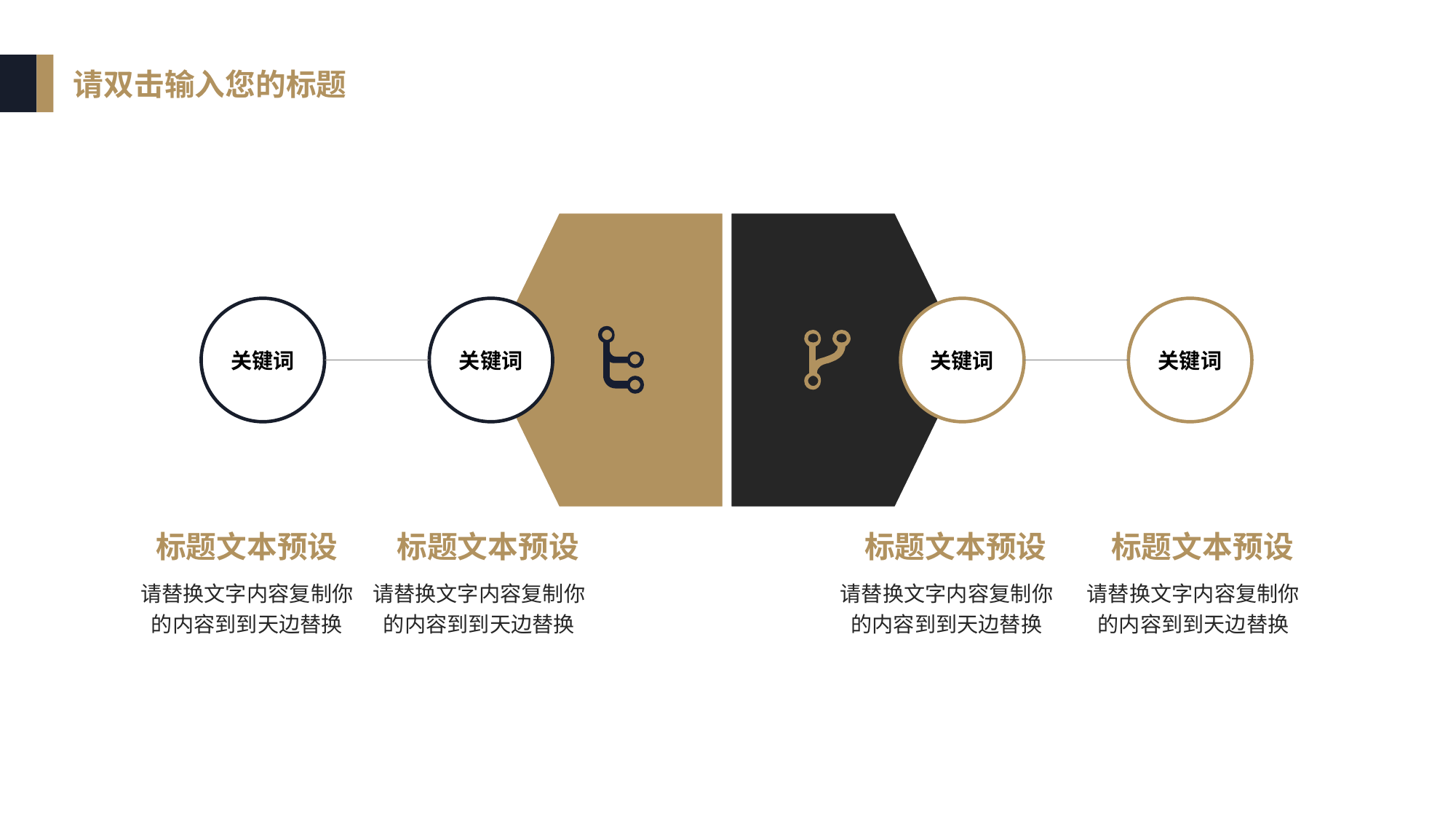

请双击输入您的标题

关键词
关键词

关键词
关键词

标题文本预设
标题文本预设
标题文本预设
标题文本预设
请替换文字内容复制你的内容到到天边替换
请替换文字内容复制你的内容到到天边替换
请替换文字内容复制你的内容到到天边替换
请替换文字内容复制你的内容到到天边替换